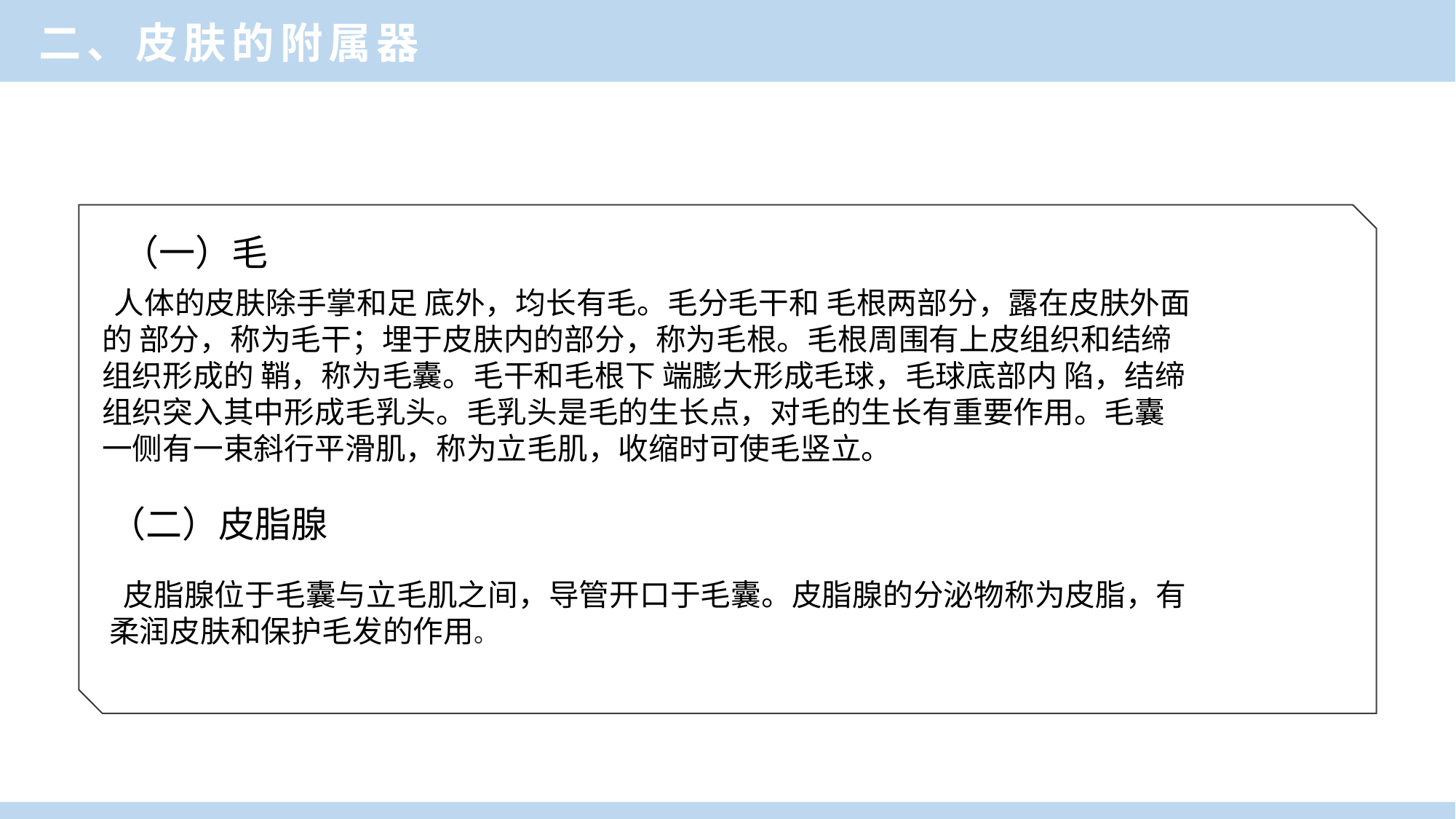

二、皮肤的附属器

（一）毛
 人体的皮肤除手掌和足 底外，均长有毛。毛分毛干和 毛根两部分，露在皮肤外面的 部分，称为毛干；埋于皮肤内的部分，称为毛根。毛根周围有上皮组织和结缔组织形成的 鞘，称为毛囊。毛干和毛根下 端膨大形成毛球，毛球底部内 陷，结缔组织突入其中形成毛乳头。毛乳头是毛的生长点，对毛的生长有重要作用。毛囊一侧有一束斜行平滑肌，称为立毛肌，收缩时可使毛竖立。
（二）皮脂腺

 皮脂腺位于毛囊与立毛肌之间，导管开口于毛囊。皮脂腺的分泌物称为皮脂，有柔润皮肤和保护毛发的作用。